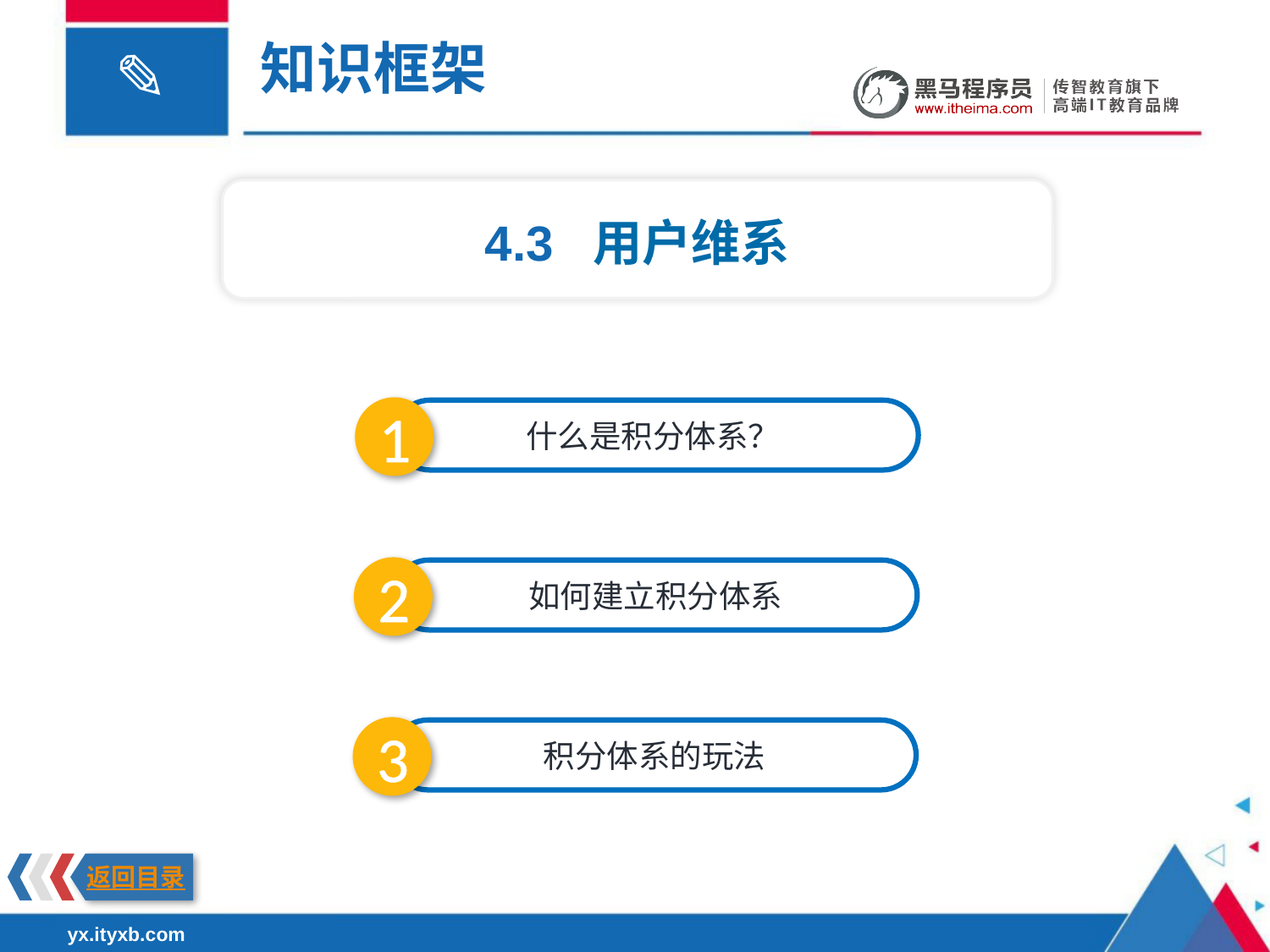

知识框架

4.3  用户维系
1
什么是积分体系？
2
如何建立积分体系
3
积分体系的玩法

返回目录